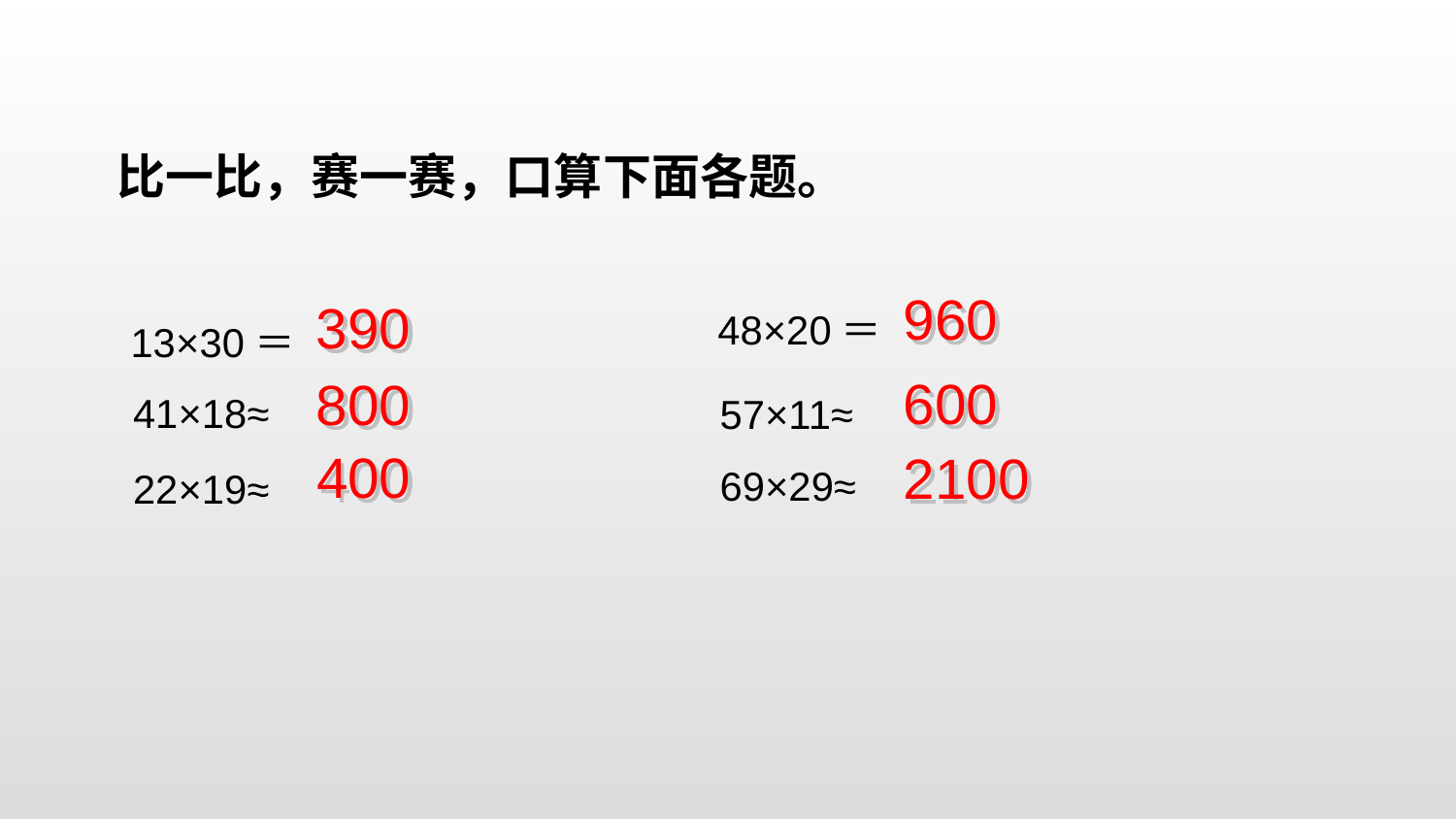

比一比，赛一赛，口算下面各题。

48×20＝
13×30＝
41×18≈
57×11≈
69×29≈
22×19≈
960
390
600
800
400
2100